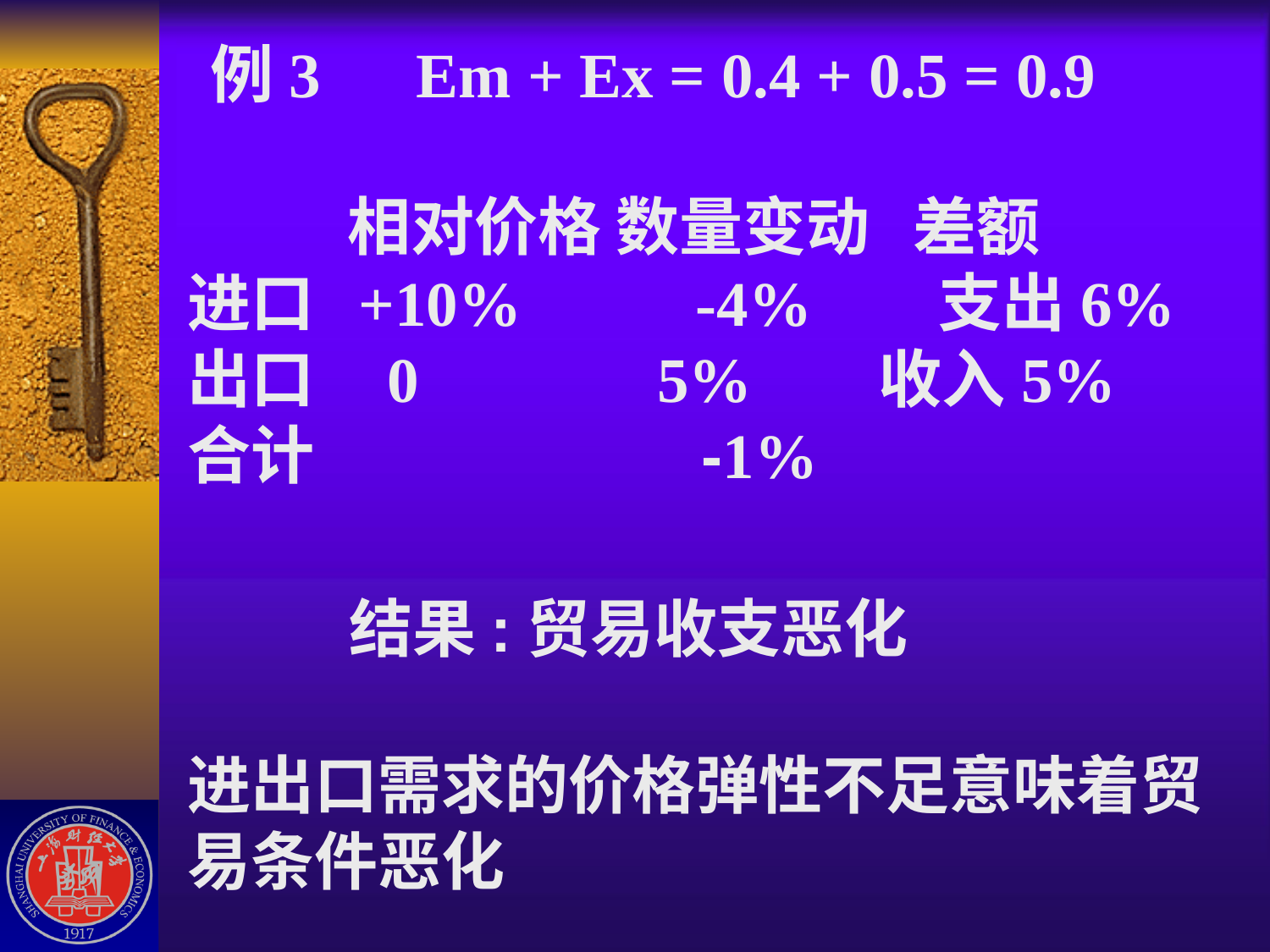

# 例3      Em + Ex = 0.4 + 0.5 = 0.9 相对价格 数量变动   差额 进口  +10%	        -4%       支出6% 出口    0               5%       收入5% 合计 	                 -1% 结果:贸易收支恶化 进出口需求的价格弹性不足意味着贸易条件恶化